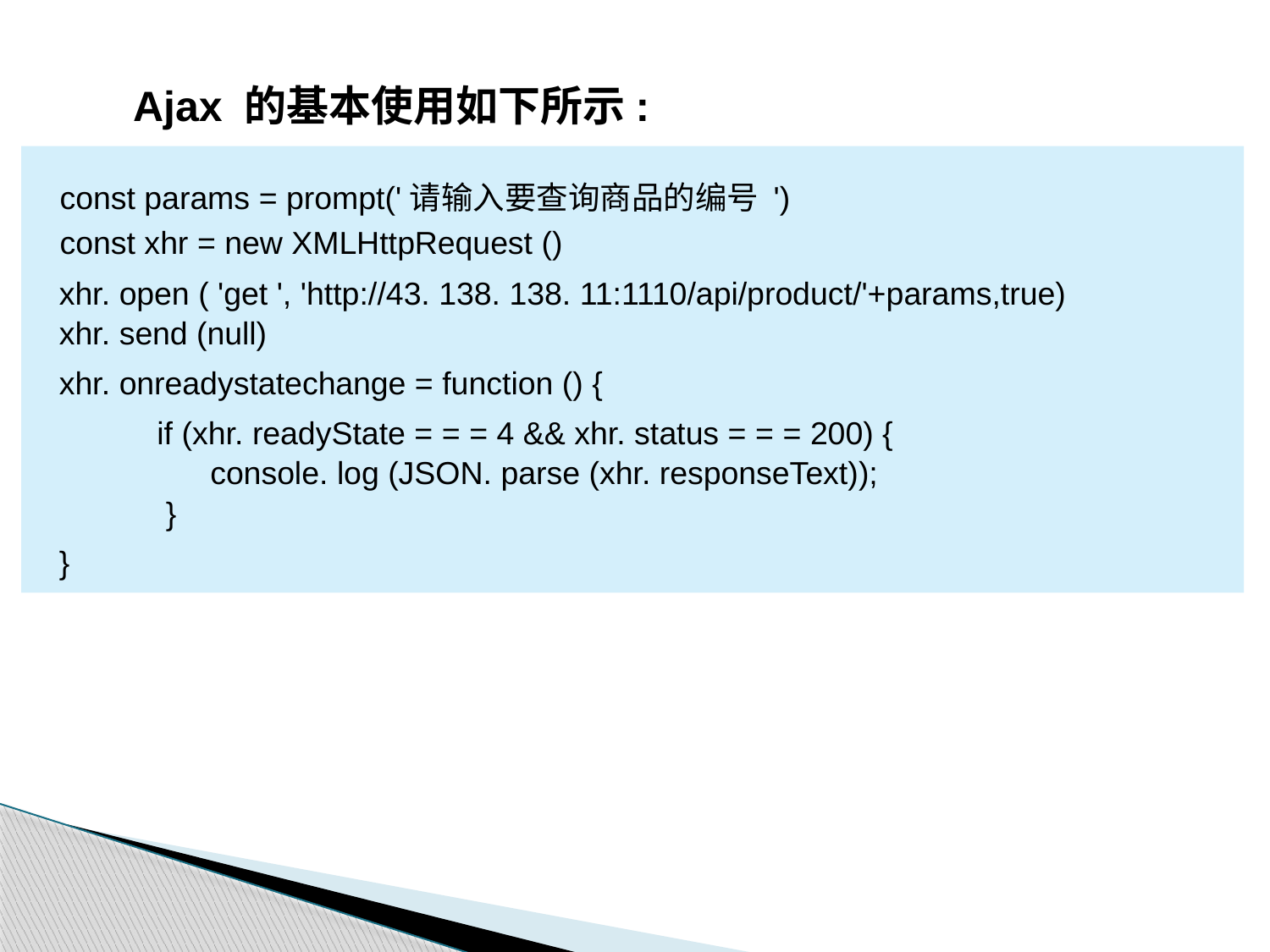

Ajax 的基本使用如下所示:

const params = prompt('请输入要查询商品的编号 ')

const xhr = new XMLHttpRequest ()

xhr. open ( 'get ', 'http://43. 138. 138. 11:1110/api/product/'+params,true)

xhr. send (null)

xhr. onreadystatechange = function () {

           if (xhr. readyState = = = 4 && xhr. status = = = 200) {

                 console. log (JSON. parse (xhr. responseText));

            }

}